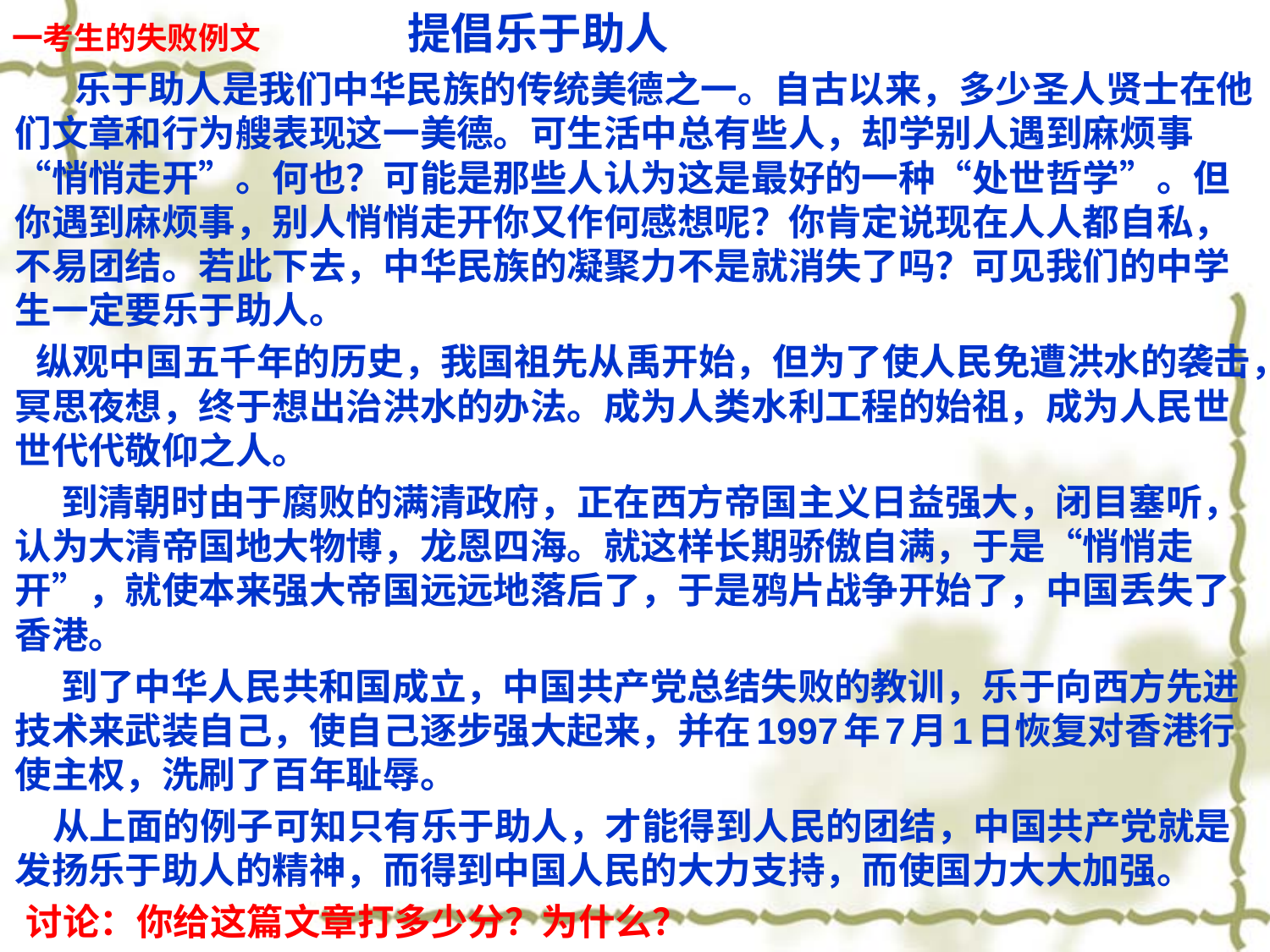

一考生的失败例文                     提倡乐于助人
              乐于助人是我们中华民族的传统美德之一。自古以来，多少圣人贤士在他们文章和行为艘表现这一美德。可生活中总有些人，却学别人遇到麻烦事“悄悄走开”。何也？可能是那些人认为这是最好的一种“处世哲学”。但你遇到麻烦事，别人悄悄走开你又作何感想呢？你肯定说现在人人都自私，不易团结。若此下去，中华民族的凝聚力不是就消失了吗？可见我们的中学生一定要乐于助人。
       纵观中国五千年的历史，我国祖先从禹开始，但为了使人民免遭洪水的袭击，冥思夜想，终于想出治洪水的办法。成为人类水利工程的始祖，成为人民世世代代敬仰之人。
     到清朝时由于腐败的满清政府，正在西方帝国主义日益强大，闭目塞听，认为大清帝国地大物博，龙恩四海。就这样长期骄傲自满，于是“悄悄走开”，就使本来强大帝国远远地落后了，于是鸦片战争开始了，中国丢失了香港。
     到了中华人民共和国成立，中国共产党总结失败的教训，乐于向西方先进技术来武装自己，使自己逐步强大起来，并在1997年7月1日恢复对香港行使主权，洗刷了百年耻辱。
    从上面的例子可知只有乐于助人，才能得到人民的团结，中国共产党就是发扬乐于助人的精神，而得到中国人民的大力支持，而使国力大大加强。
 讨论：你给这篇文章打多少分？为什么？